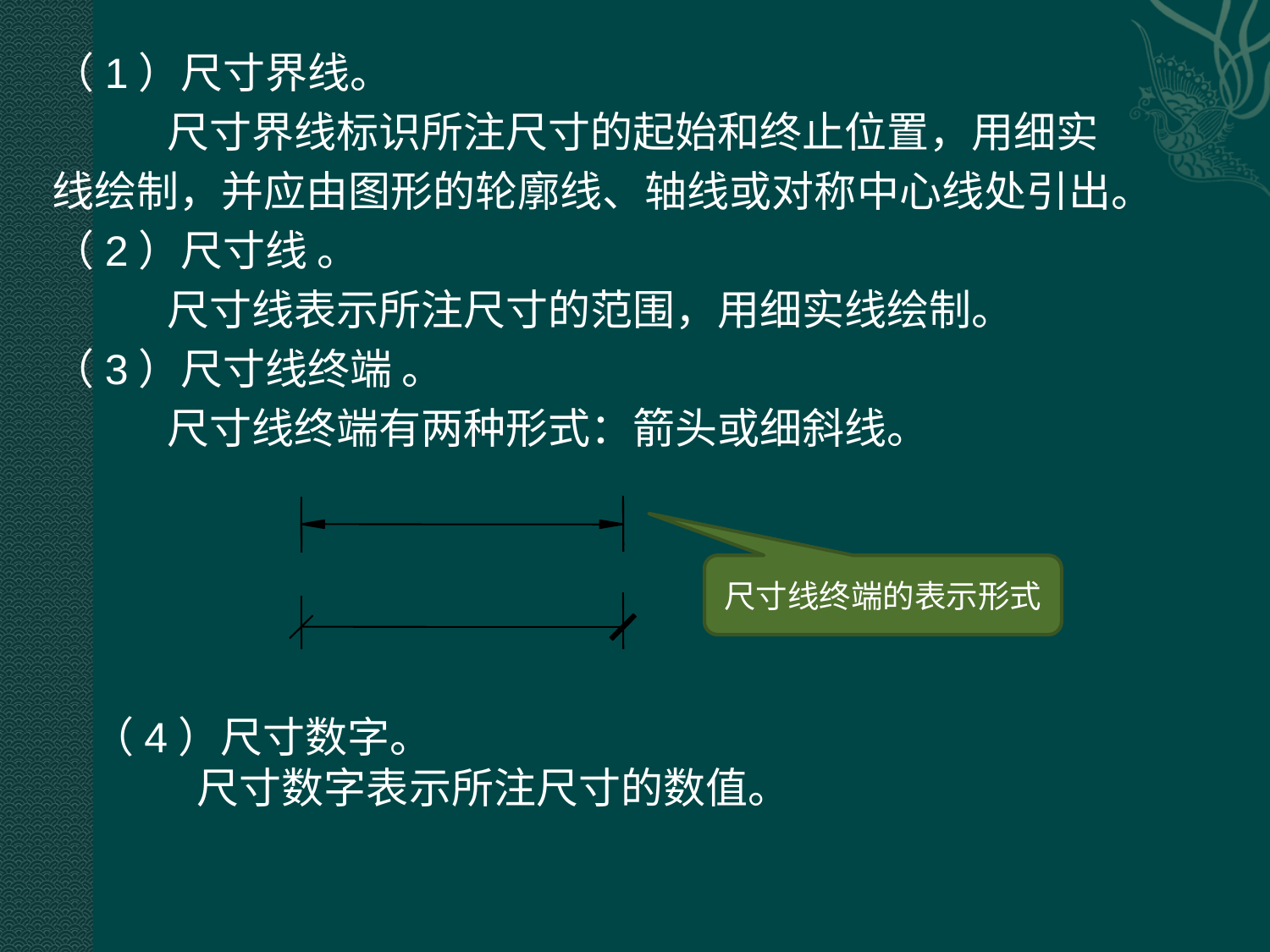

（1）尺寸界线。
           尺寸界线标识所注尺寸的起始和终止位置，用细实
线绘制，并应由图形的轮廓线、轴线或对称中心线处引出。
（2）尺寸线 。
           尺寸线表示所注尺寸的范围，用细实线绘制。
（3）尺寸线终端 。
           尺寸线终端有两种形式：箭头或细斜线。

尺寸线终端的表示形式
（4）尺寸数字。
          尺寸数字表示所注尺寸的数值。